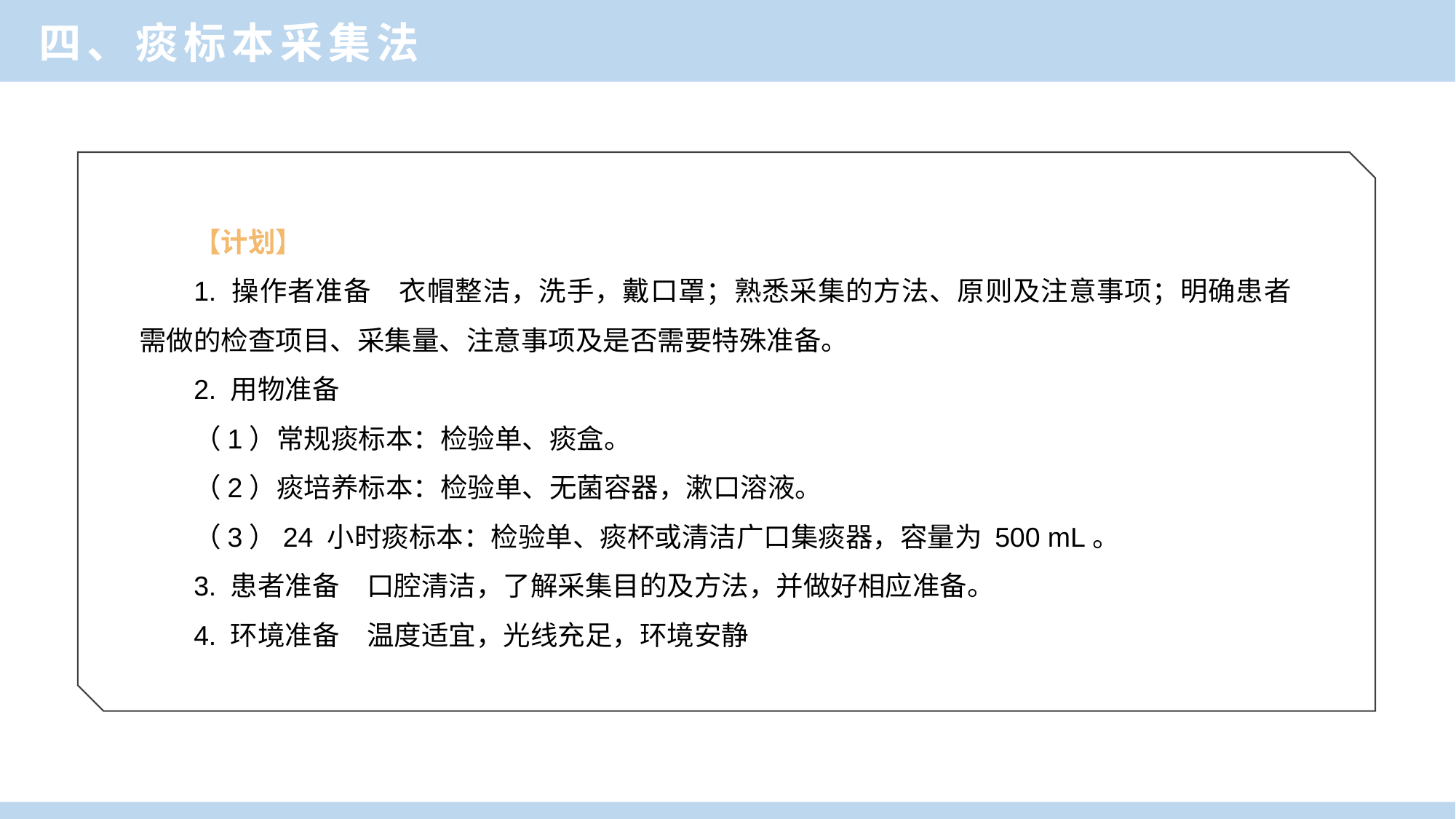

四、痰标本采集法

【计划】
1. 操作者准备　衣帽整洁，洗手，戴口罩；熟悉采集的方法、原则及注意事项；明确患者需做的检查项目、采集量、注意事项及是否需要特殊准备。
2. 用物准备
（1）常规痰标本：检验单、痰盒。
（2）痰培养标本：检验单、无菌容器，漱口溶液。
（3）24 小时痰标本：检验单、痰杯或清洁广口集痰器，容量为 500 mL。
3. 患者准备　口腔清洁，了解采集目的及方法，并做好相应准备。
4. 环境准备　温度适宜，光线充足，环境安静